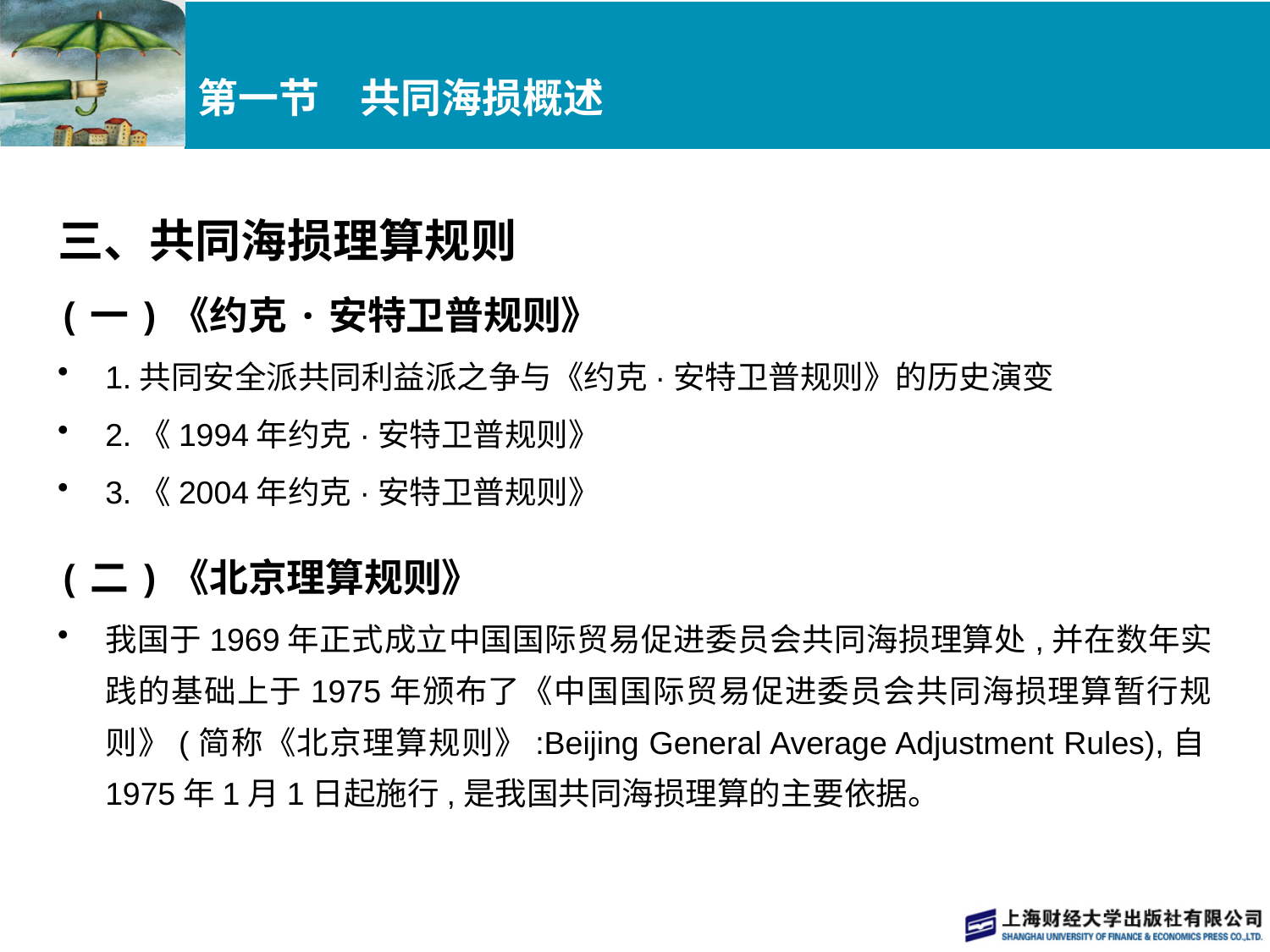

# 第一节　共同海损概述
三、共同海损理算规则
(一)《约克·安特卫普规则》
1.共同安全派共同利益派之争与《约克·安特卫普规则》的历史演变
2.《1994年约克·安特卫普规则》
3.《2004年约克·安特卫普规则》

(二)《北京理算规则》
我国于1969年正式成立中国国际贸易促进委员会共同海损理算处,并在数年实践的基础上于1975年颁布了《中国国际贸易促进委员会共同海损理算暂行规则》(简称《北京理算规则》:Beijing General Average Adjustment Rules),自1975年1月1日起施行,是我国共同海损理算的主要依据。